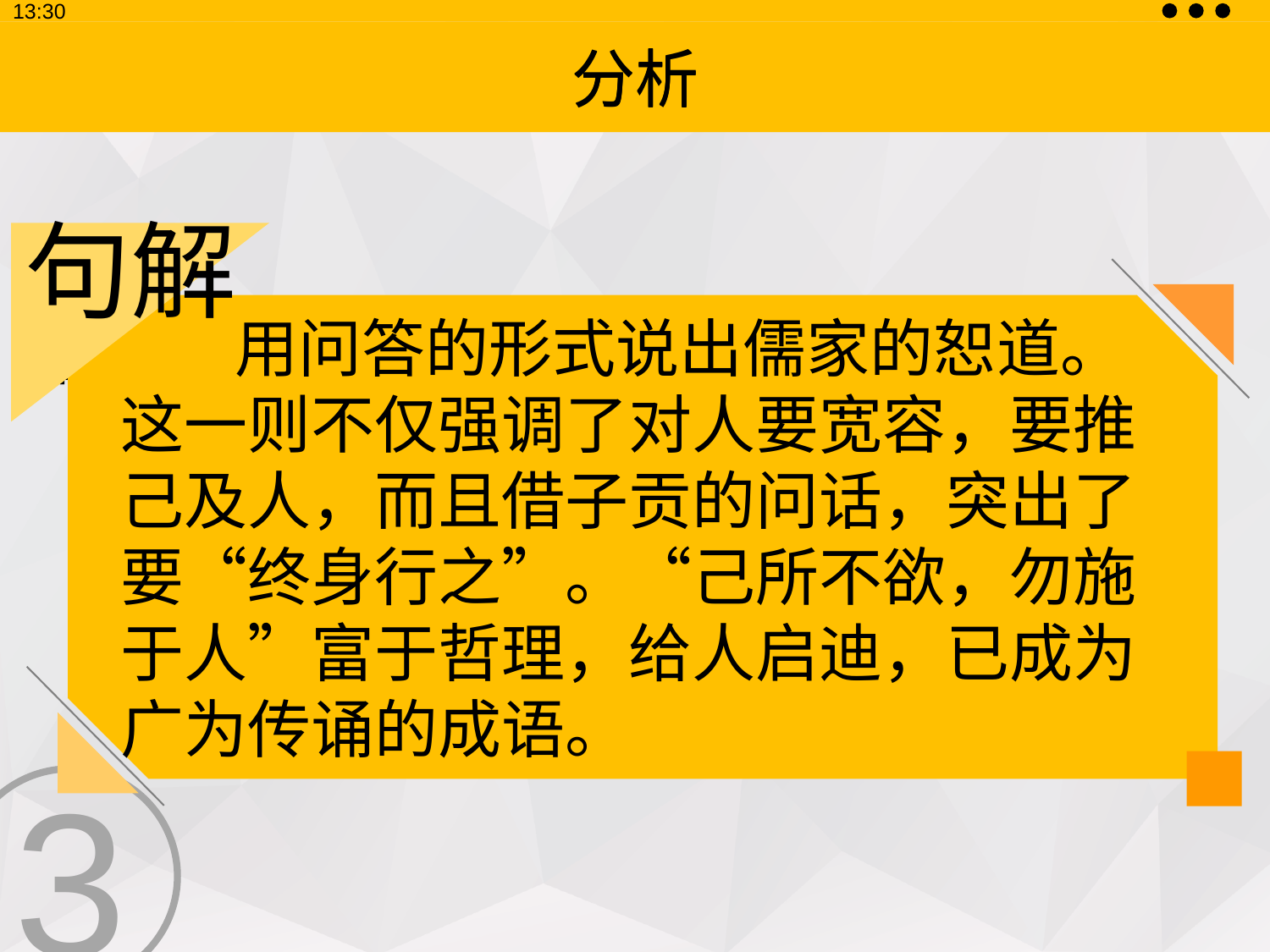

13:30

分析
分析

句解

       用问答的形式说出儒家的恕道。这一则不仅强调了对人要宽容，要推己及人，而且借子贡的问话，突出了要“终身行之”。“己所不欲，勿施于人”富于哲理，给人启迪，已成为广为传诵的成语。

翻译
TRANSLATION
       子贡问：“有一句话可以作为终身遵行的准则吗？”孔子说：“是用自己的心推想别人的心啊！自己不喜欢的，不要施加在别人的身上。”
3